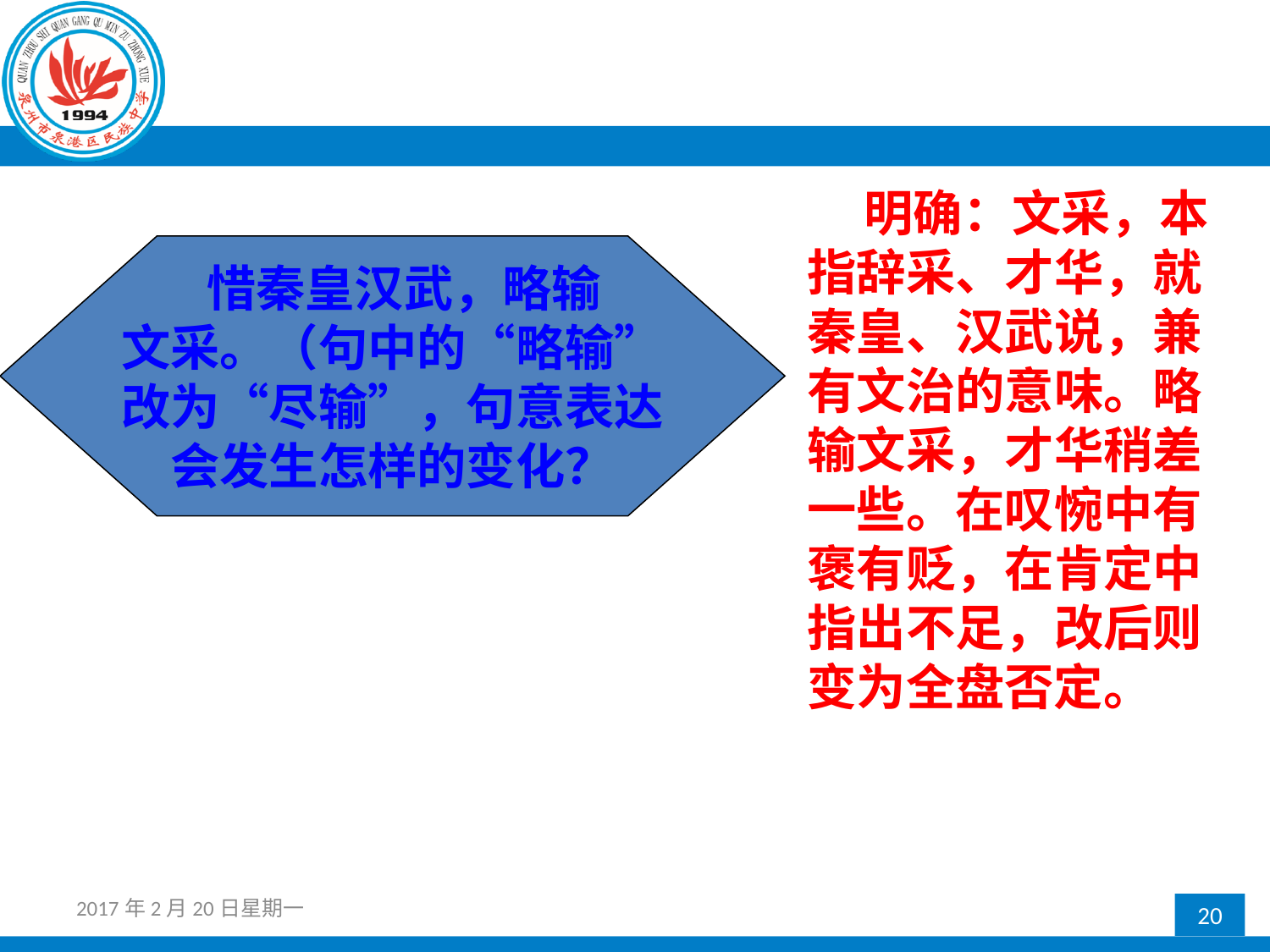

明确：文采，本指辞采、才华，就秦皇、汉武说，兼有文治的意味。略输文采，才华稍差一些。在叹惋中有褒有贬，在肯定中指出不足，改后则变为全盘否定。
 惜秦皇汉武，略输
文采。（句中的“略输”
改为“尽输”，句意表达
会发生怎样的变化？
2017年2月20日星期一